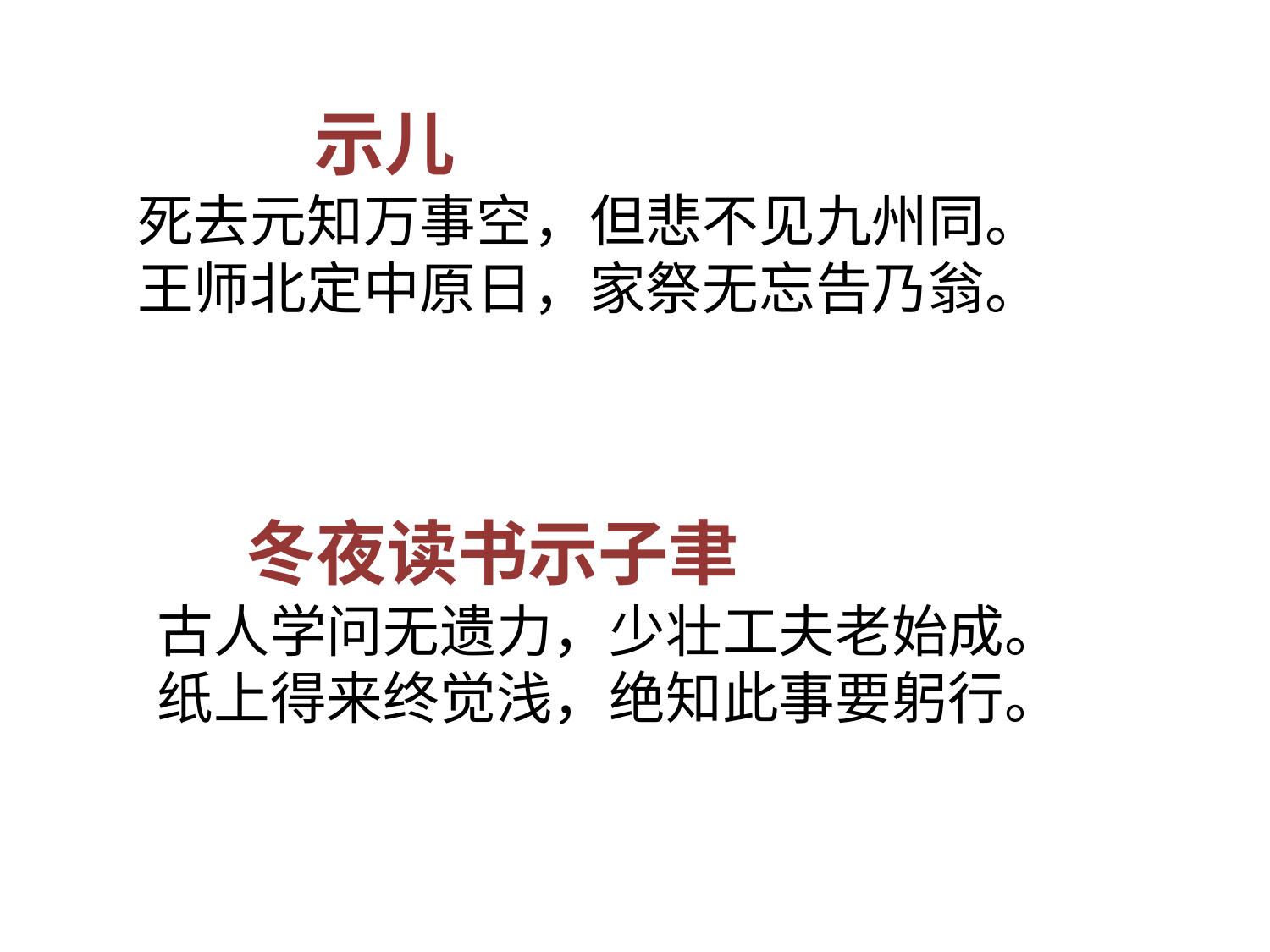

示儿
死去元知万事空，但悲不见九州同。
王师北定中原日，家祭无忘告乃翁。
    冬夜读书示子聿
古人学问无遗力，少壮工夫老始成。
纸上得来终觉浅，绝知此事要躬行。